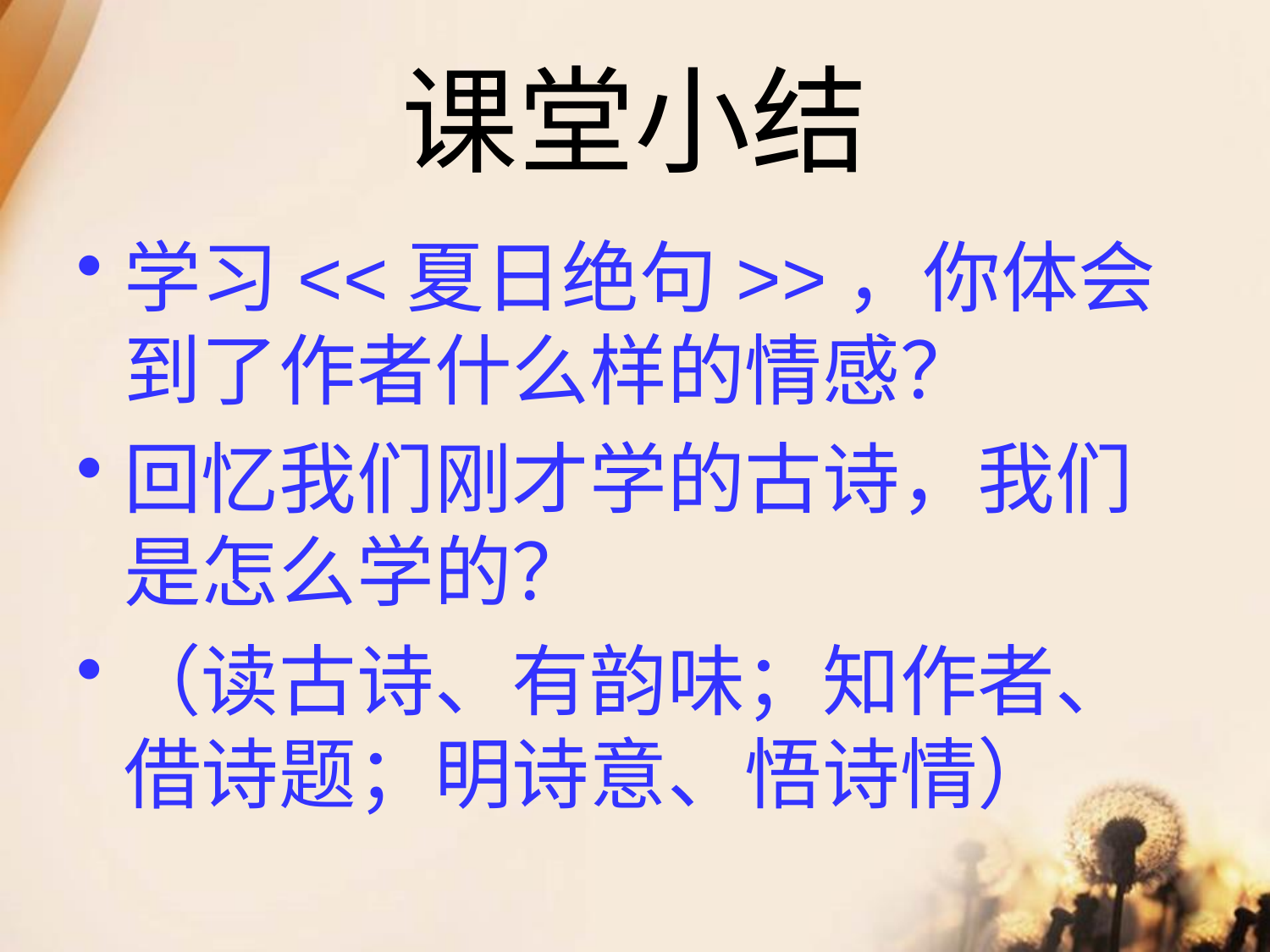

# 课堂小结
学习<<夏日绝句>>，你体会到了作者什么样的情感？
回忆我们刚才学的古诗，我们是怎么学的？
（读古诗、有韵味；知作者、借诗题；明诗意、悟诗情）